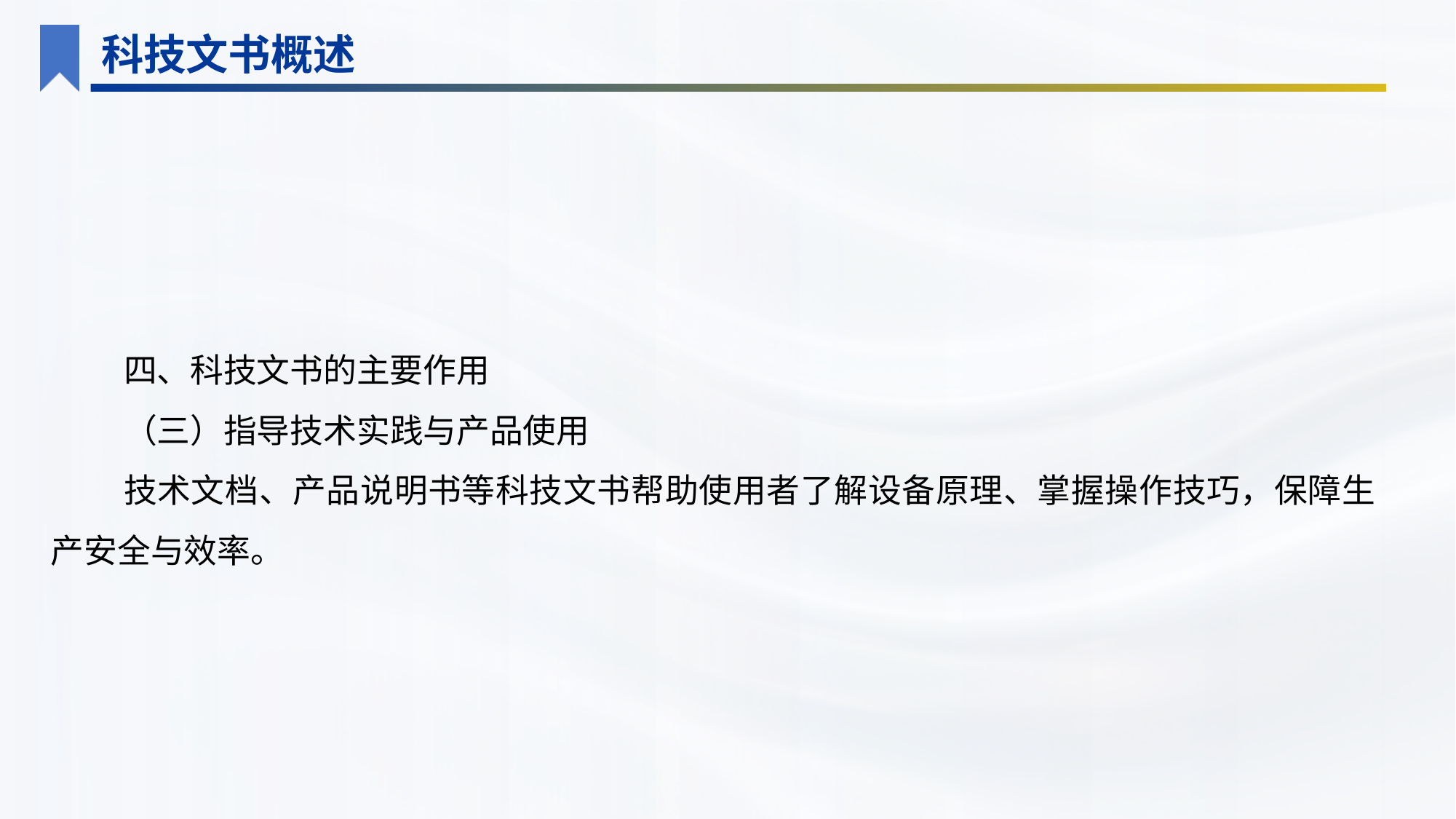

科技文书概述
四、科技文书的主要作用
（三）指导技术实践与产品使用
技术文档、产品说明书等科技文书帮助使用者了解设备原理、掌握操作技巧，保障生产安全与效率。